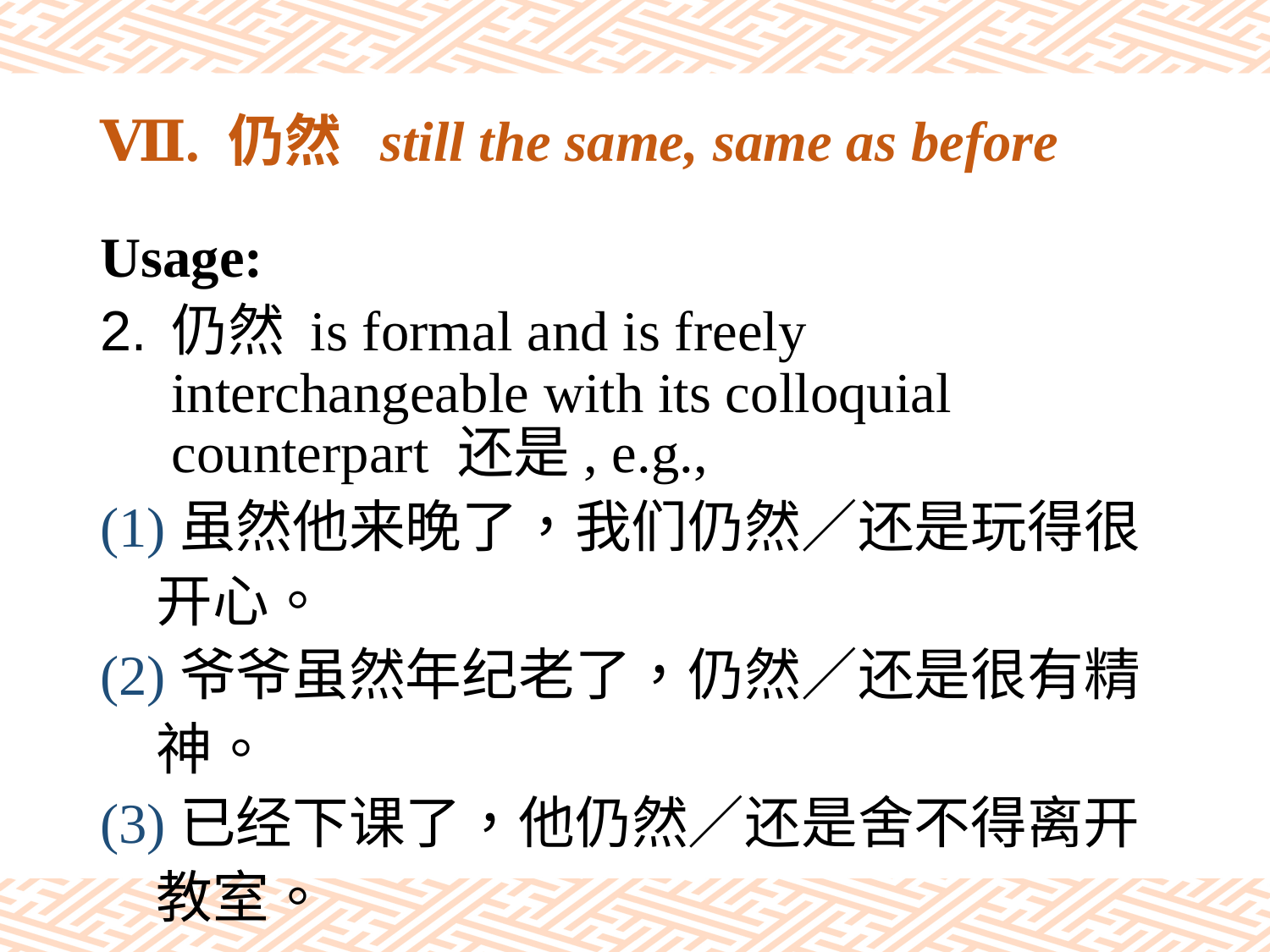

# Ⅶ. 仍然  still the same, same as before
Usage:
仍然 is formal and is freely interchangeable with its colloquial counterpart 还是, e.g.,
(1)虽然他来晚了，我们仍然／还是玩得很
　开心。
(2)爷爷虽然年纪老了，仍然／还是很有精
　神。
(3)已经下课了，他仍然／还是舍不得离开
　教室。